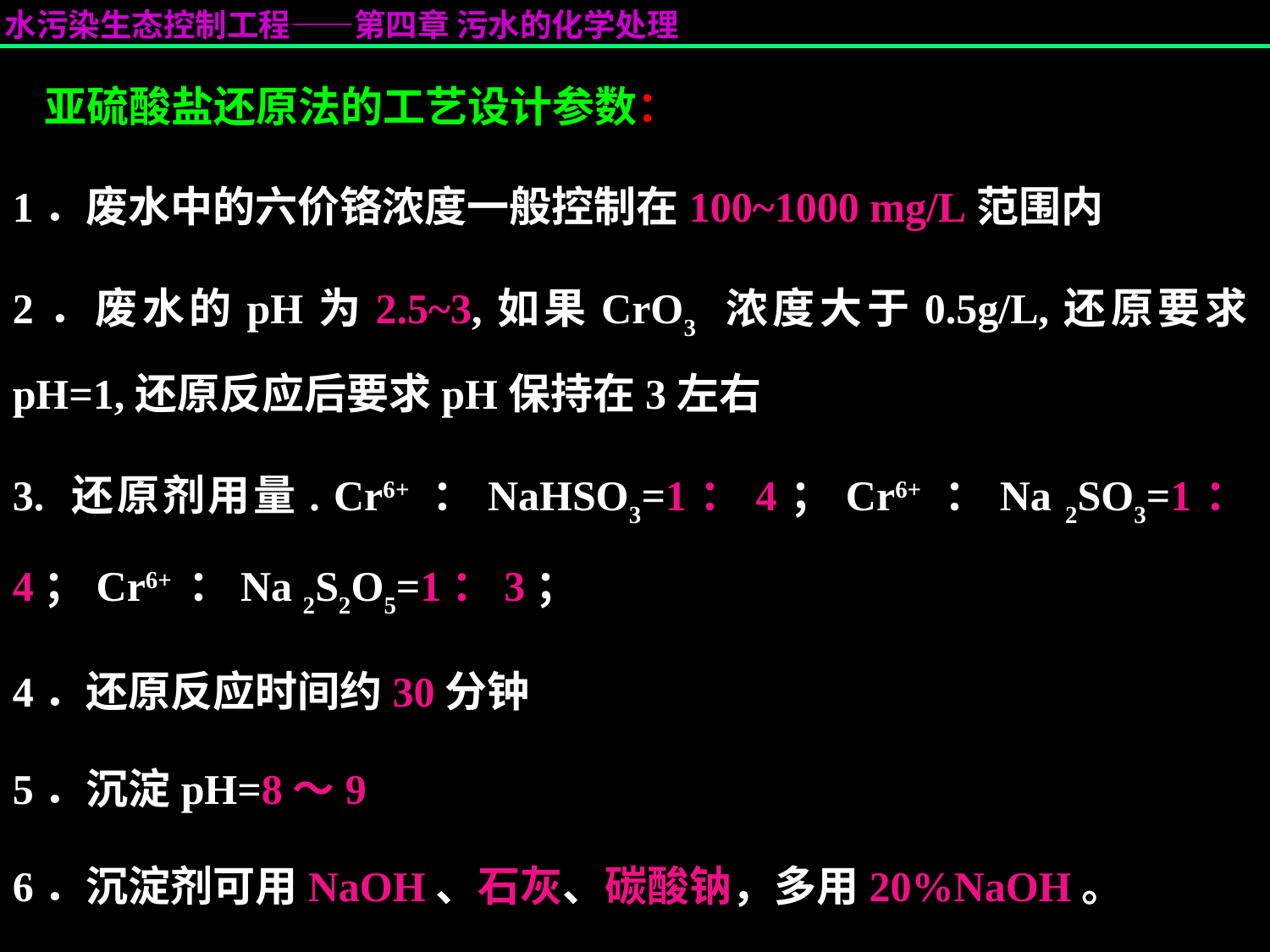

亚硫酸盐还原法的工艺设计参数：
1．废水中的六价铬浓度一般控制在100~1000 mg/L范围内
2．废水的pH为2.5~3,如果CrO3 浓度大于0.5g/L,还原要求pH=1,还原反应后要求pH保持在3左右
3. 还原剂用量. Cr6+ ：NaHSO3=1：4；Cr6+ ：Na 2SO3=1：4；Cr6+ ：Na 2S2O5=1：3；
4．还原反应时间约30分钟
5．沉淀pH=8～9
6．沉淀剂可用NaOH、石灰、碳酸钠，多用20%NaOH。